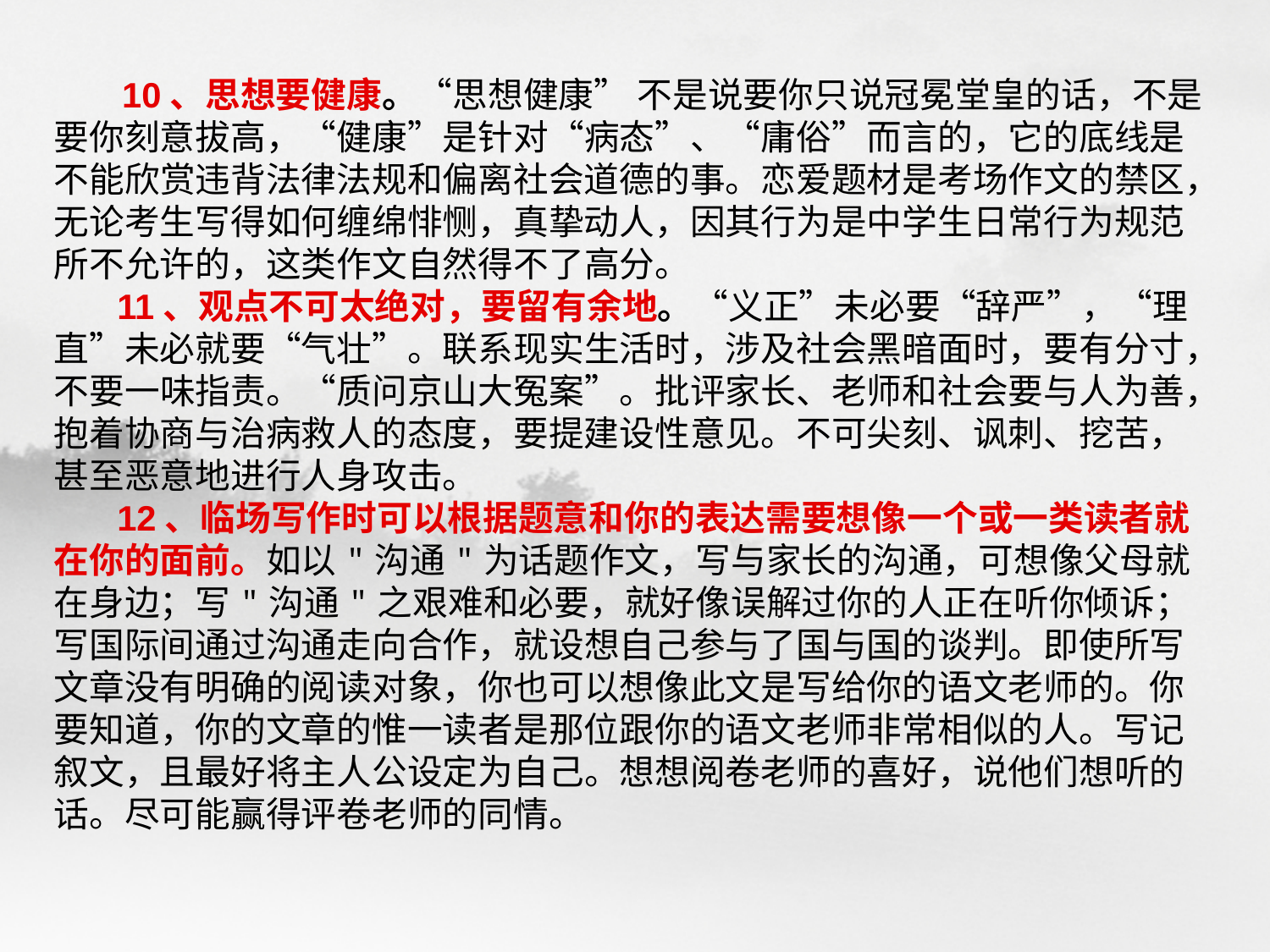

# 10、思想要健康。“思想健康” 不是说要你只说冠冕堂皇的话，不是要你刻意拔高，“健康”是针对“病态”、“庸俗”而言的，它的底线是不能欣赏违背法律法规和偏离社会道德的事。恋爱题材是考场作文的禁区，无论考生写得如何缠绵悱恻，真挚动人，因其行为是中学生日常行为规范所不允许的，这类作文自然得不了高分。 11、观点不可太绝对，要留有余地。“义正”未必要“辞严”，“理直”未必就要“气壮”。联系现实生活时，涉及社会黑暗面时，要有分寸，不要一味指责。“质问京山大冤案”。批评家长、老师和社会要与人为善，抱着协商与治病救人的态度，要提建设性意见。不可尖刻、讽刺、挖苦，甚至恶意地进行人身攻击。 12、临场写作时可以根据题意和你的表达需要想像一个或一类读者就在你的面前。如以"沟通"为话题作文，写与家长的沟通，可想像父母就在身边；写"沟通"之艰难和必要，就好像误解过你的人正在听你倾诉；写国际间通过沟通走向合作，就设想自己参与了国与国的谈判。即使所写文章没有明确的阅读对象，你也可以想像此文是写给你的语文老师的。你要知道，你的文章的惟一读者是那位跟你的语文老师非常相似的人。写记叙文，且最好将主人公设定为自己。想想阅卷老师的喜好，说他们想听的话。尽可能赢得评卷老师的同情。